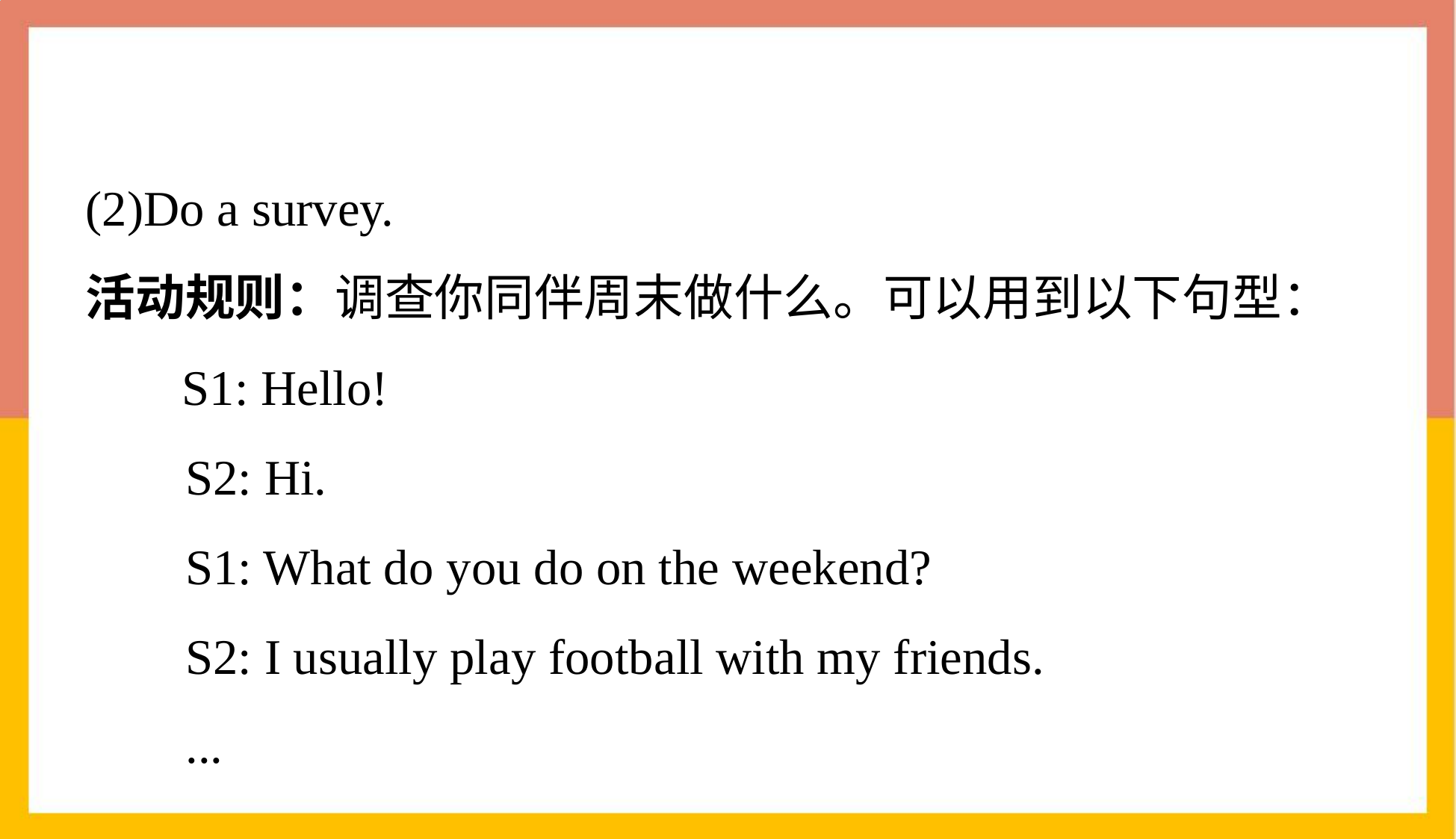

(2)Do a survey.
活动规则：调查你同伴周末做什么。可以用到以下句型：
       S1: Hello!
        S2: Hi.
        S1: What do you do on the weekend?
        S2: I usually play football with my friends.
        ...